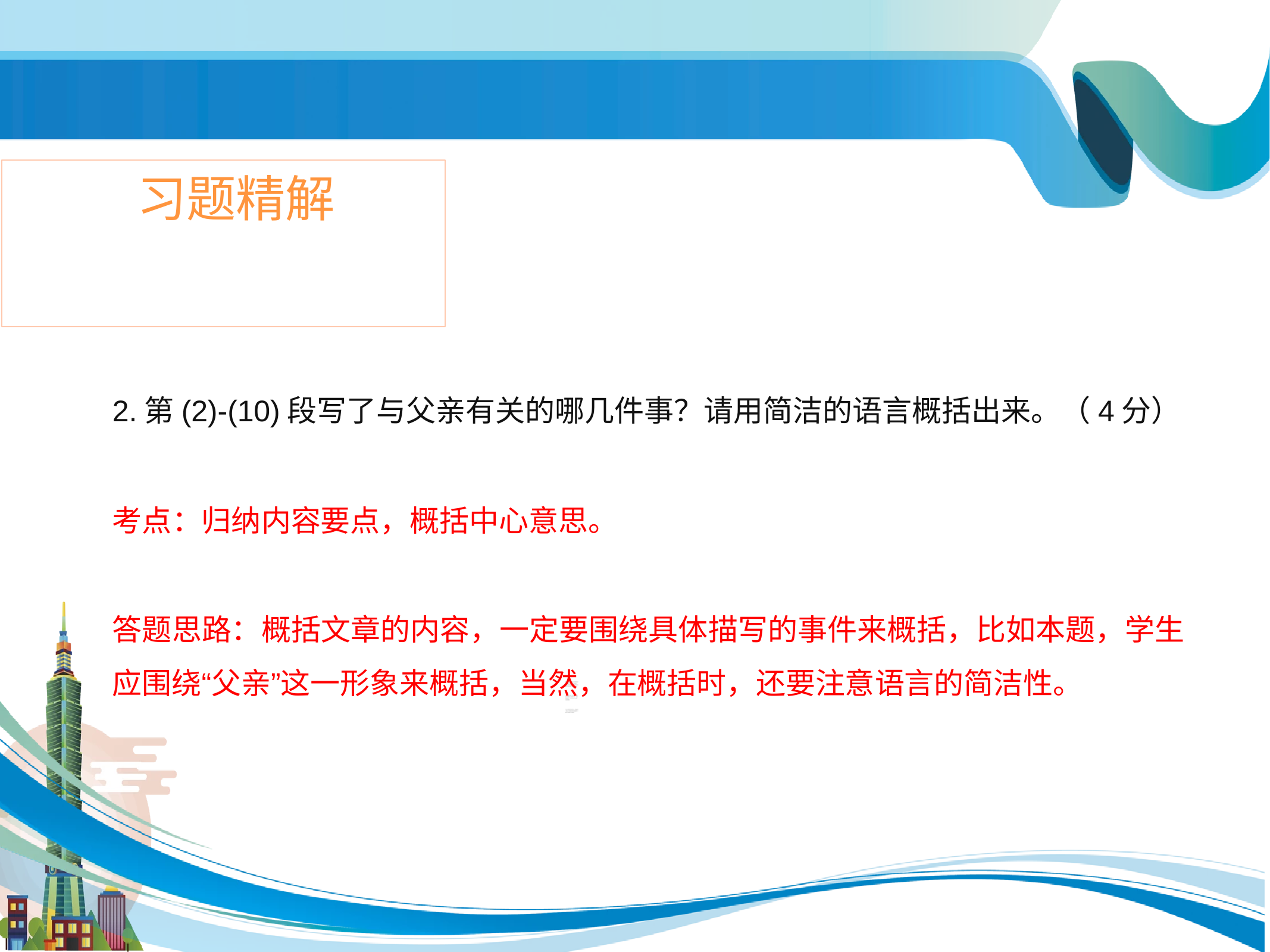

# 习题精解
2.第(2)-(10)段写了与父亲有关的哪几件事？请用简洁的语言概括出来。（4分）

考点：归纳内容要点，概括中心意思。

答题思路：概括文章的内容，一定要围绕具体描写的事件来概括，比如本题，学生 应围绕“父亲”这一形象来概括，当然，在概括时，还要注意语言的简洁性。